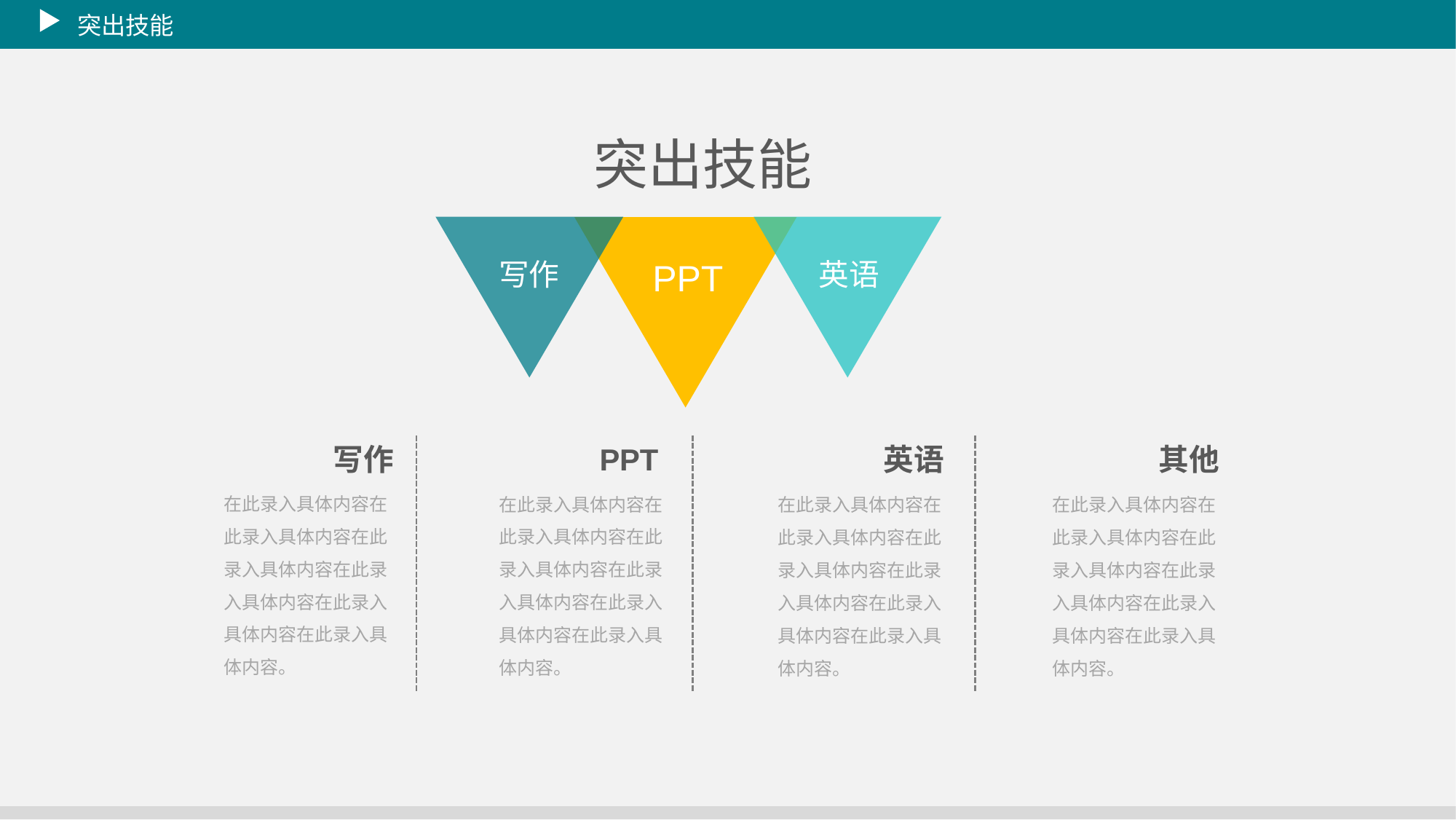

突出技能

突出技能

写作

英语

PPT
PPT
写作
英语
其他
在此录入具体内容在此录入具体内容在此录入具体内容在此录入具体内容在此录入具体内容在此录入具体内容。
在此录入具体内容在此录入具体内容在此录入具体内容在此录入具体内容在此录入具体内容在此录入具体内容。
在此录入具体内容在此录入具体内容在此录入具体内容在此录入具体内容在此录入具体内容在此录入具体内容。
在此录入具体内容在此录入具体内容在此录入具体内容在此录入具体内容在此录入具体内容在此录入具体内容。